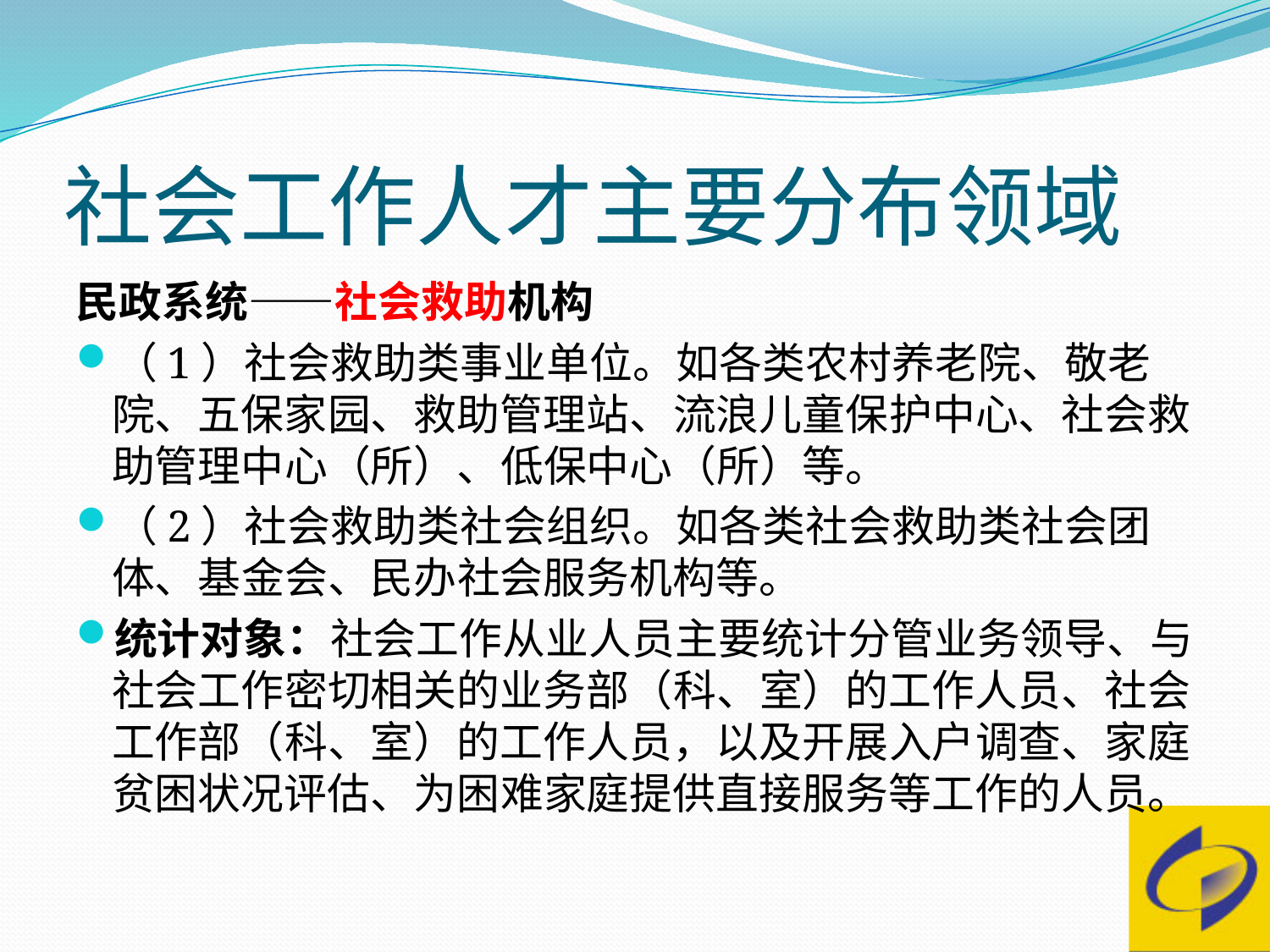

# 社会工作人才主要分布领域
民政系统——社会救助机构
（1）社会救助类事业单位。如各类农村养老院、敬老院、五保家园、救助管理站、流浪儿童保护中心、社会救助管理中心（所）、低保中心（所）等。
（2）社会救助类社会组织。如各类社会救助类社会团体、基金会、民办社会服务机构等。
统计对象：社会工作从业人员主要统计分管业务领导、与社会工作密切相关的业务部（科、室）的工作人员、社会工作部（科、室）的工作人员，以及开展入户调查、家庭贫困状况评估、为困难家庭提供直接服务等工作的人员。